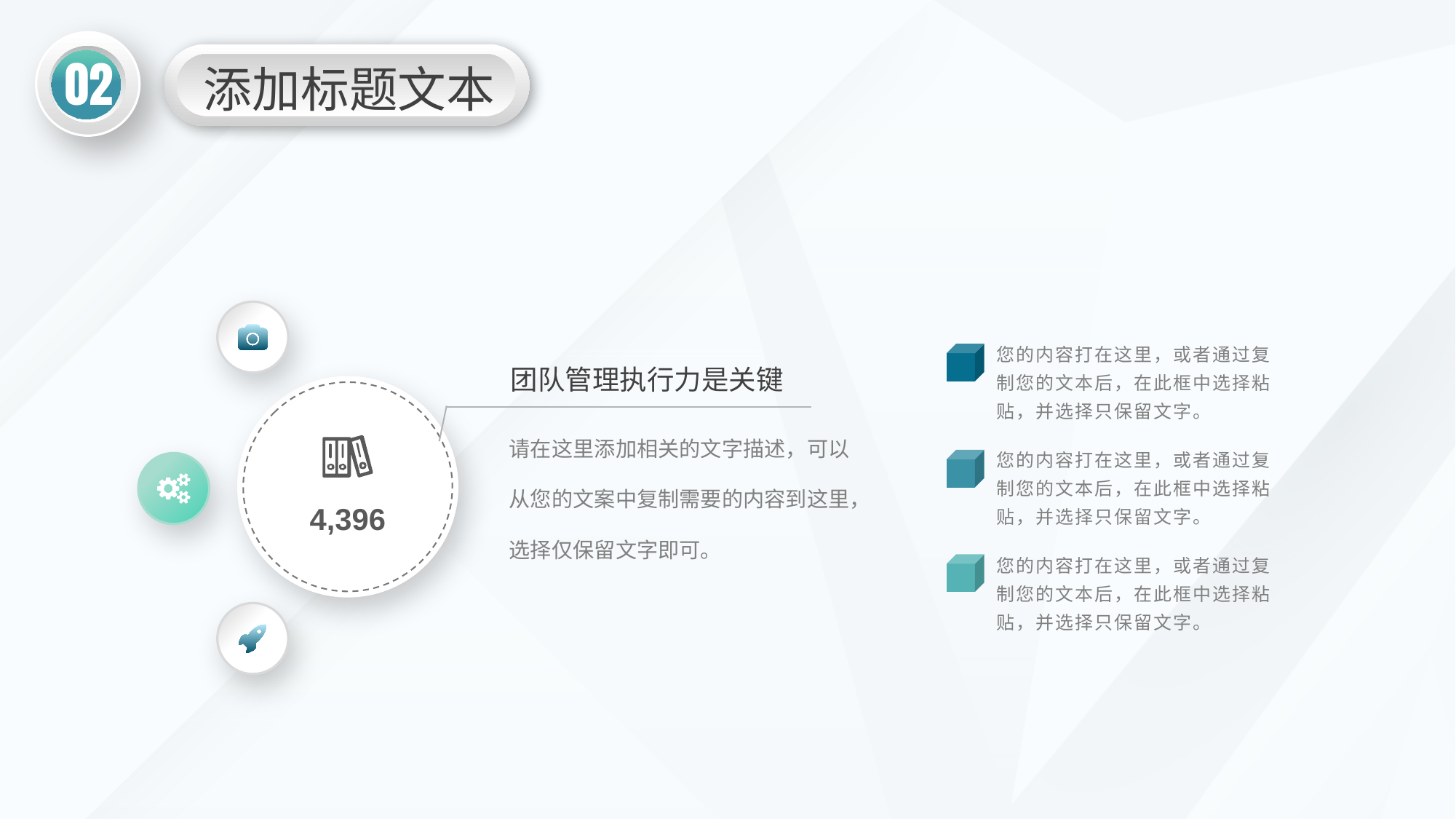

02

添加标题文本

您的内容打在这里，或者通过复制您的文本后，在此框中选择粘贴，并选择只保留文字。

团队管理执行力是关键

4,396
请在这里添加相关的文字描述，可以从您的文案中复制需要的内容到这里，选择仅保留文字即可。
您的内容打在这里，或者通过复制您的文本后，在此框中选择粘贴，并选择只保留文字。

您的内容打在这里，或者通过复制您的文本后，在此框中选择粘贴，并选择只保留文字。